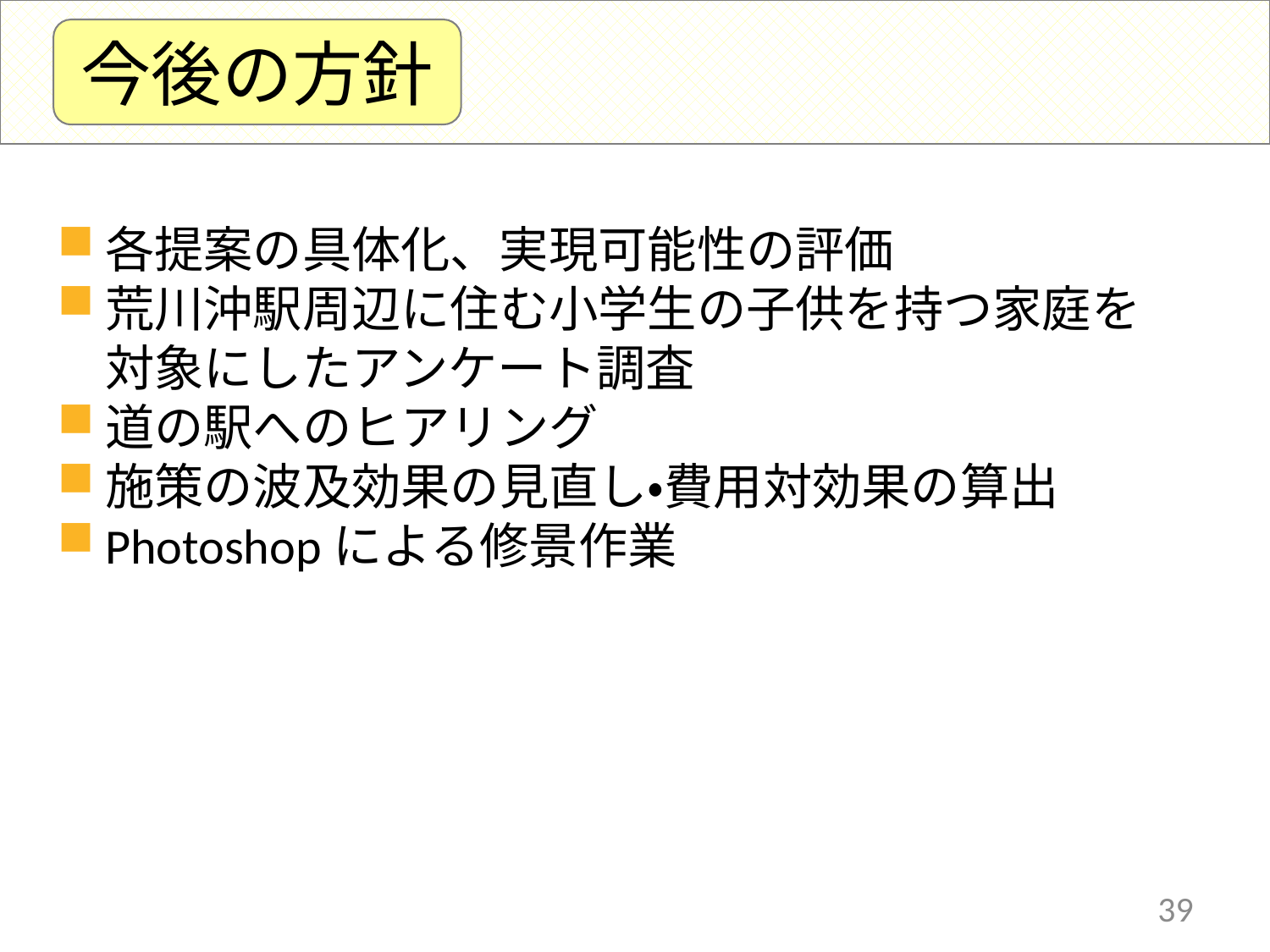

今後の方針
各提案の具体化、実現可能性の評価
荒川沖駅周辺に住む小学生の子供を持つ家庭を　対象にしたアンケート調査
道の駅へのヒアリング
施策の波及効果の見直し・費用対効果の算出
Photoshopによる修景作業

39